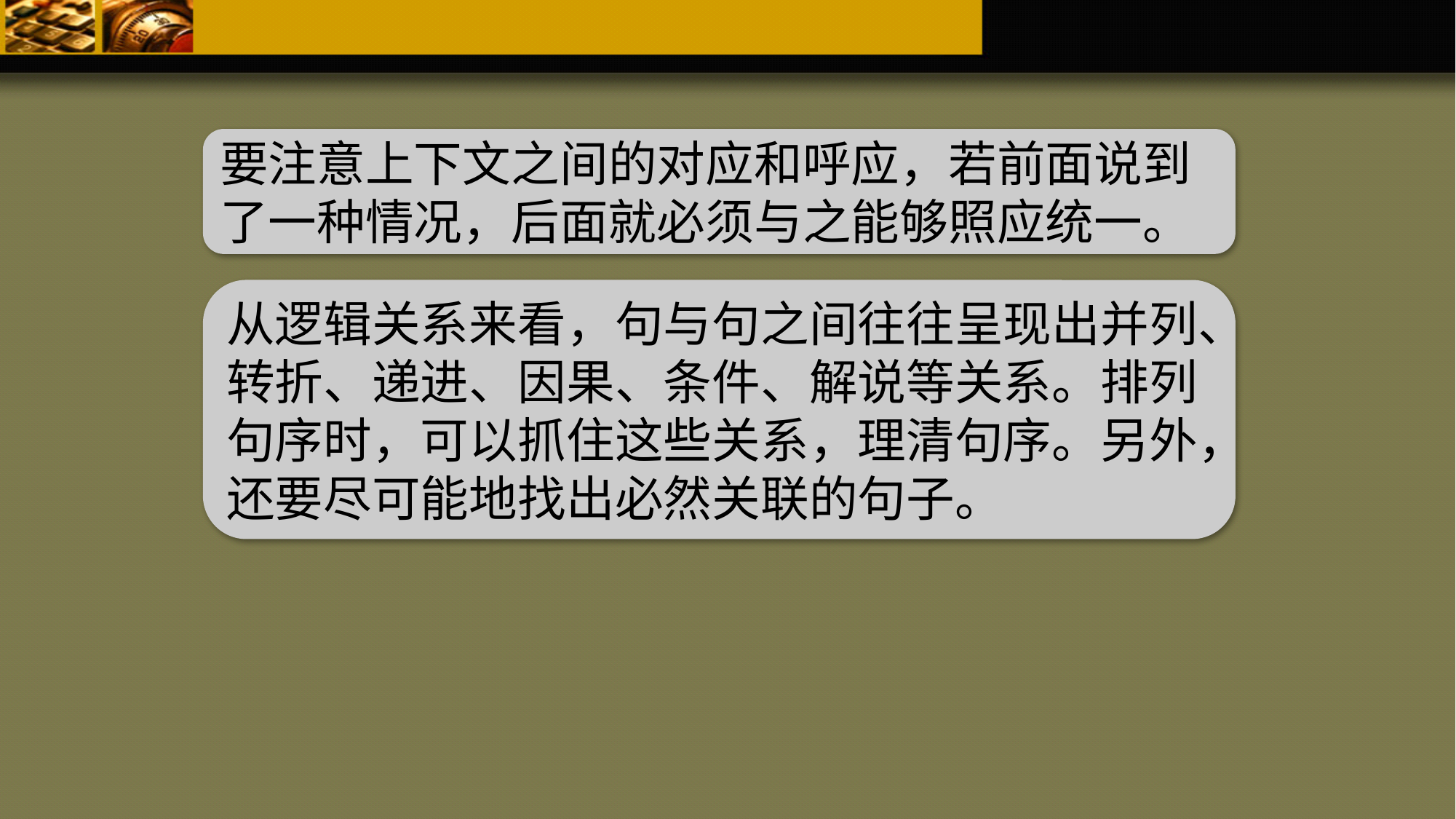

要注意上下文之间的对应和呼应，若前面说到了一种情况，后面就必须与之能够照应统一。
从逻辑关系来看，句与句之间往往呈现出并列、转折、递进、因果、条件、解说等关系。排列句序时，可以抓住这些关系，理清句序。另外，还要尽可能地找出必然关联的句子。